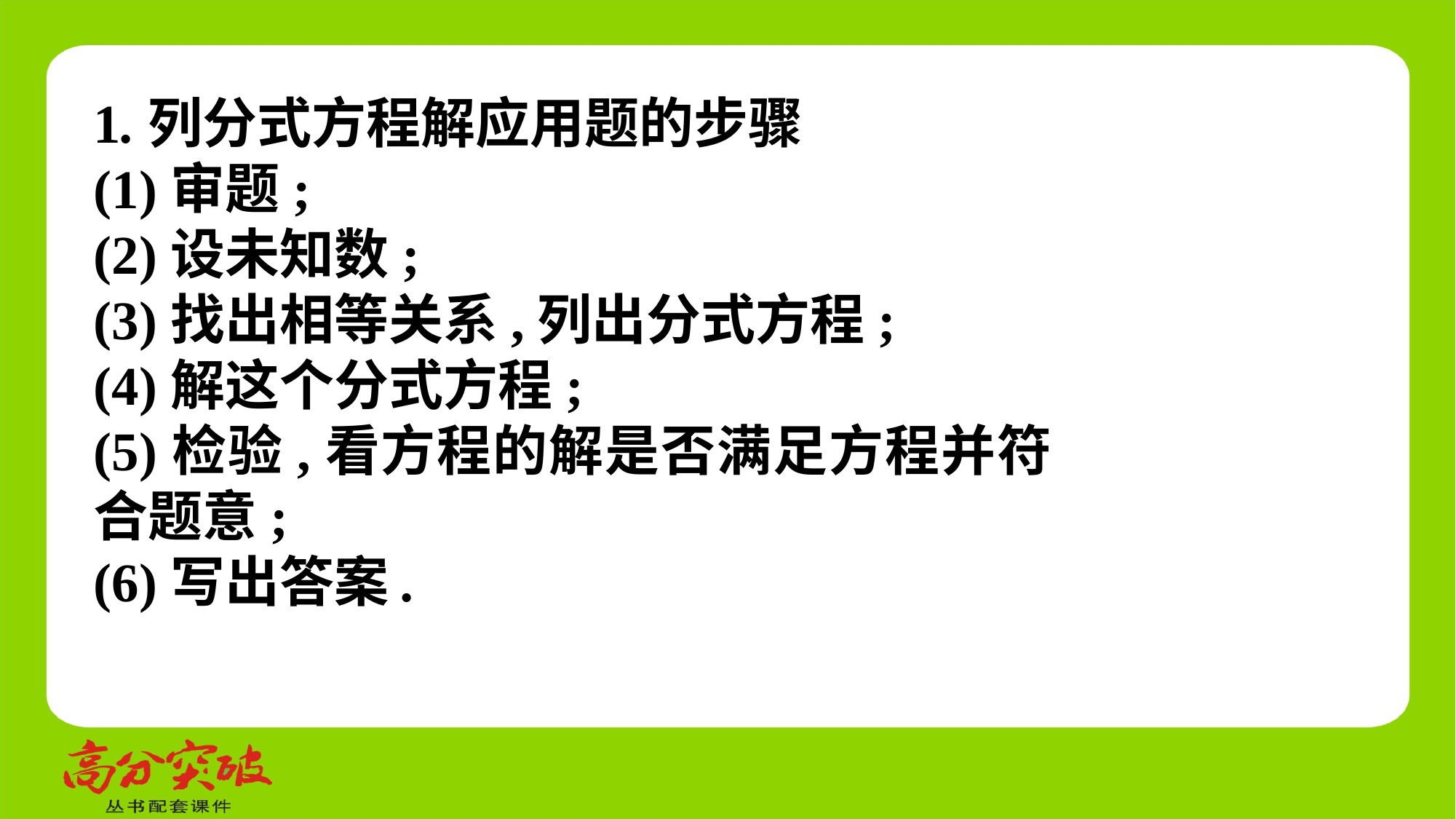

1.列分式方程解应用题的步骤
(1)审题;
(2)设未知数;
(3)找出相等关系,列出分式方程;
(4)解这个分式方程;
(5)检验,看方程的解是否满足方程并符合题意;
(6)写出答案.